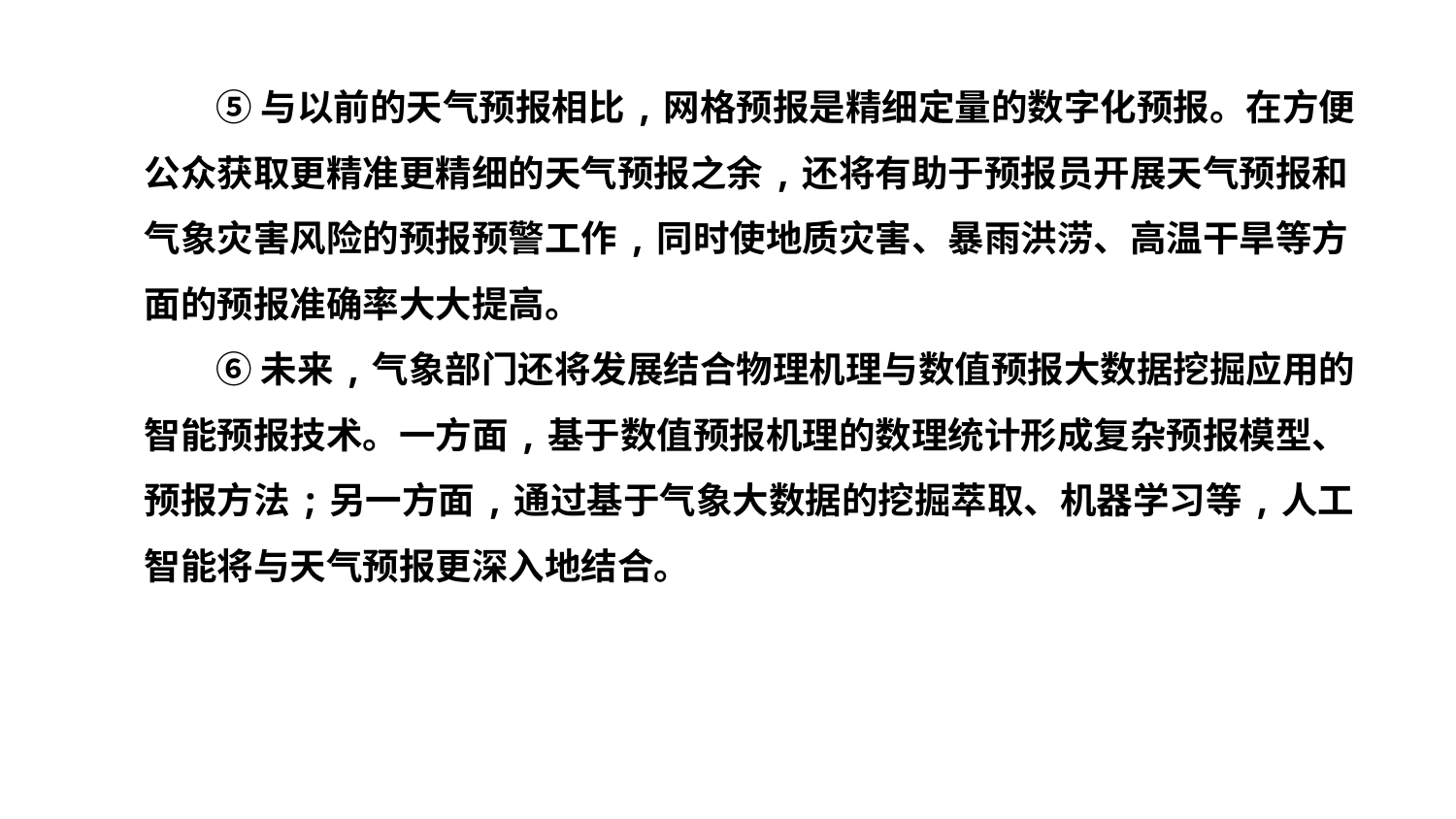

⑤与以前的天气预报相比,网格预报是精细定量的数字化预报。在方便公众获取更精准更精细的天气预报之余,还将有助于预报员开展天气预报和气象灾害风险的预报预警工作,同时使地质灾害、暴雨洪涝、高温干旱等方面的预报准确率大大提高。
⑥未来,气象部门还将发展结合物理机理与数值预报大数据挖掘应用的智能预报技术。一方面,基于数值预报机理的数理统计形成复杂预报模型、预报方法;另一方面,通过基于气象大数据的挖掘萃取、机器学习等,人工智能将与天气预报更深入地结合。